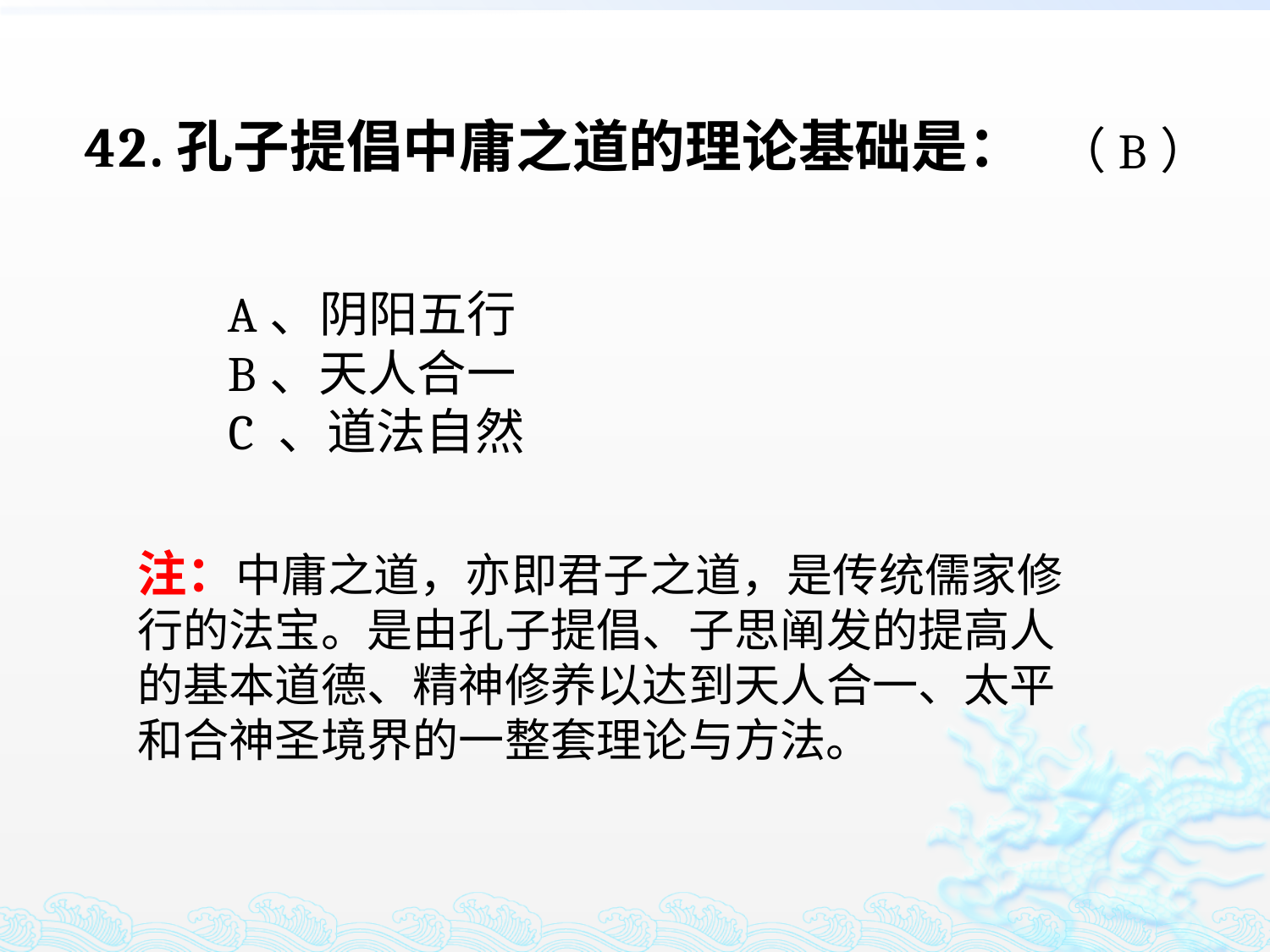

42.孔子提倡中庸之道的理论基础是：
（B）
A、阴阳五行
B、天人合一
C 、道法自然
注：中庸之道，亦即君子之道，是传统儒家修行的法宝。是由孔子提倡、子思阐发的提高人的基本道德、精神修养以达到天人合一、太平和合神圣境界的一整套理论与方法。